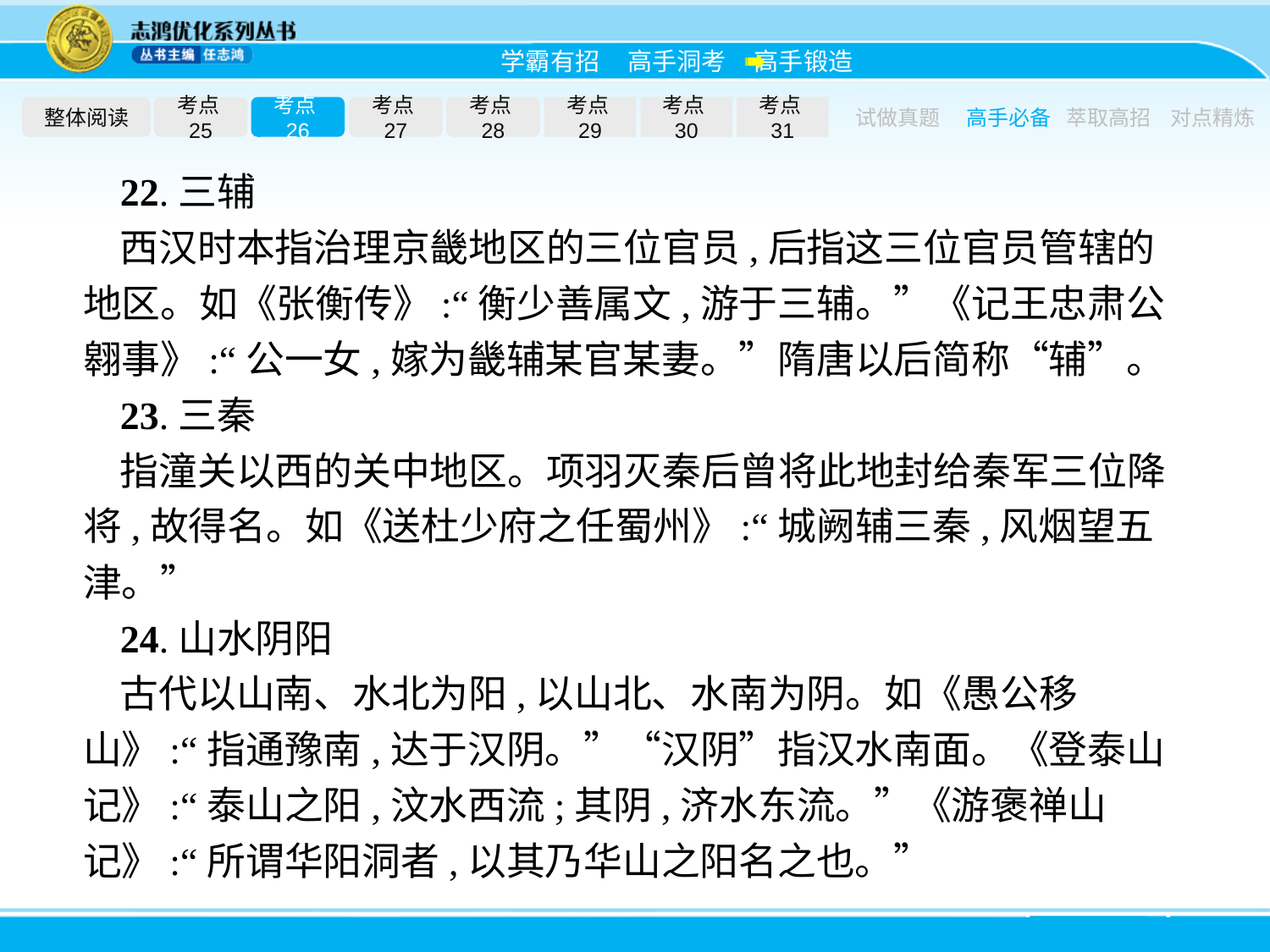

整体阅读
考点25
考点26
考点27
考点28
考点29
考点30
考点31
试做真题
高手必备
萃取高招
对点精炼
22.三辅
西汉时本指治理京畿地区的三位官员,后指这三位官员管辖的地区。如《张衡传》:“衡少善属文,游于三辅。”《记王忠肃公翱事》:“公一女,嫁为畿辅某官某妻。”隋唐以后简称“辅”。
23.三秦
指潼关以西的关中地区。项羽灭秦后曾将此地封给秦军三位降将,故得名。如《送杜少府之任蜀州》:“城阙辅三秦,风烟望五津。”
24.山水阴阳
古代以山南、水北为阳,以山北、水南为阴。如《愚公移山》:“指通豫南,达于汉阴。”“汉阴”指汉水南面。《登泰山记》:“泰山之阳,汶水西流;其阴,济水东流。”《游褒禅山记》:“所谓华阳洞者,以其乃华山之阳名之也。”